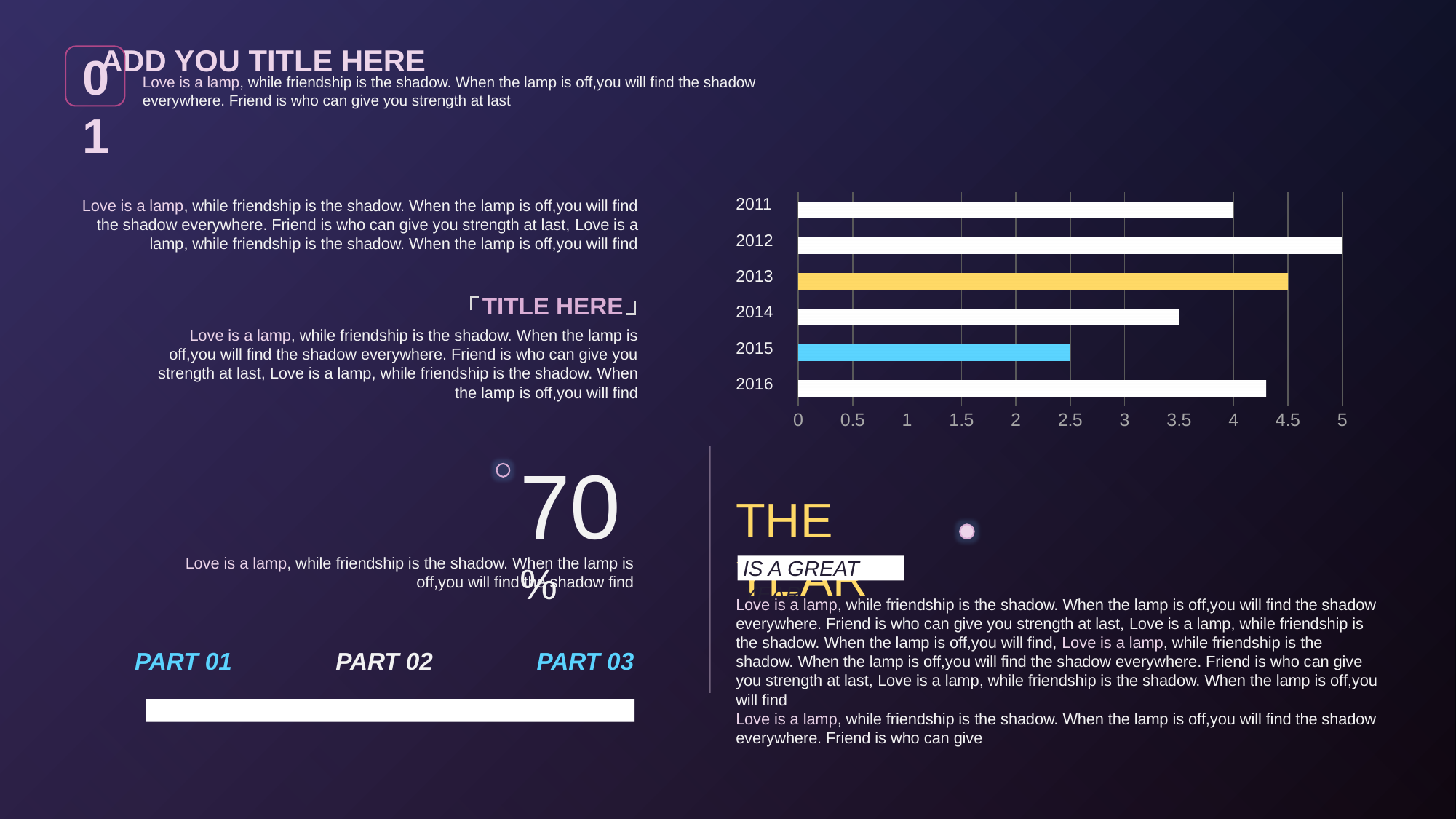

ADD YOU TITLE HERE
Love is a lamp, while friendship is the shadow. When the lamp is off,you will find the shadow everywhere. Friend is who can give you strength at last
01

### Chart

| Category | 系列 1 |
|---|---|
| 类别 1 | 4.3 |
| 类别 2 | 2.5 |
| 类别 3 | 3.5 |
| 类别 4 | 4.5 |
2011
2012
2013
2014
2015
2016
Love is a lamp, while friendship is the shadow. When the lamp is off,you will find the shadow everywhere. Friend is who can give you strength at last, Love is a lamp, while friendship is the shadow. When the lamp is off,you will find
TITLE HERE

Love is a lamp, while friendship is the shadow. When the lamp is off,you will find the shadow everywhere. Friend is who can give you strength at last, Love is a lamp, while friendship is the shadow. When the lamp is off,you will find
70%

THE YEAR

Love is a lamp, while friendship is the shadow. When the lamp is off,you will find the shadow find

IS A GREAT YEAR
Love is a lamp, while friendship is the shadow. When the lamp is off,you will find the shadow everywhere. Friend is who can give you strength at last, Love is a lamp, while friendship is the shadow. When the lamp is off,you will find, Love is a lamp, while friendship is the shadow. When the lamp is off,you will find the shadow everywhere. Friend is who can give you strength at last, Love is a lamp, while friendship is the shadow. When the lamp is off,you will find
Love is a lamp, while friendship is the shadow. When the lamp is off,you will find the shadow everywhere. Friend is who can give
PART 01
PART 02
PART 03